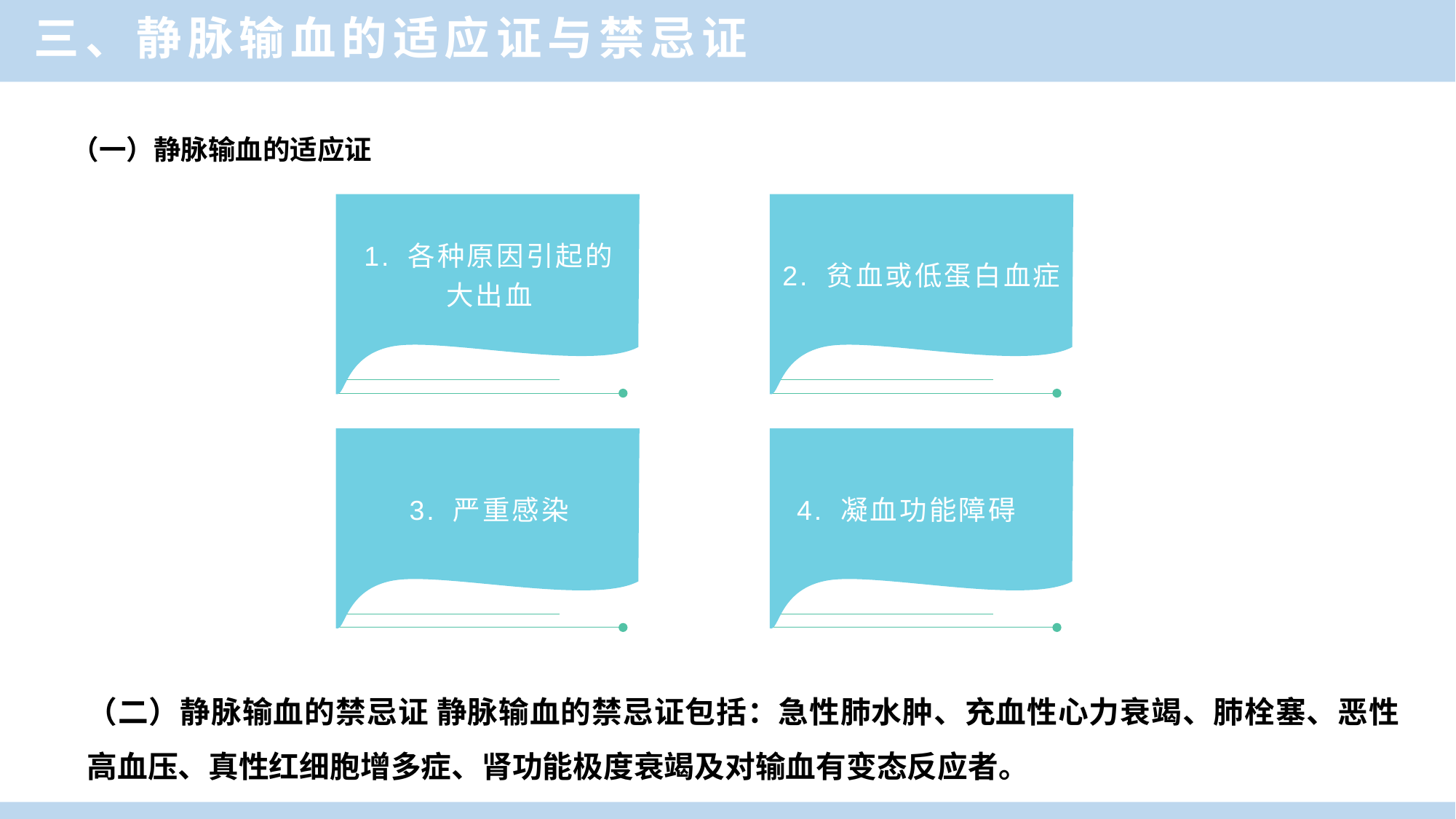

三、静脉输血的适应证与禁忌证
（一）静脉输血的适应证

A

B
1. 各种原因引起的大出血
2. 贫血或低蛋白血症

C

D
3. 严重感染
4. 凝血功能障碍
（二）静脉输血的禁忌证 静脉输血的禁忌证包括：急性肺水肿、充血性心力衰竭、肺栓塞、恶性高血压、真性红细胞增多症、肾功能极度衰竭及对输血有变态反应者。